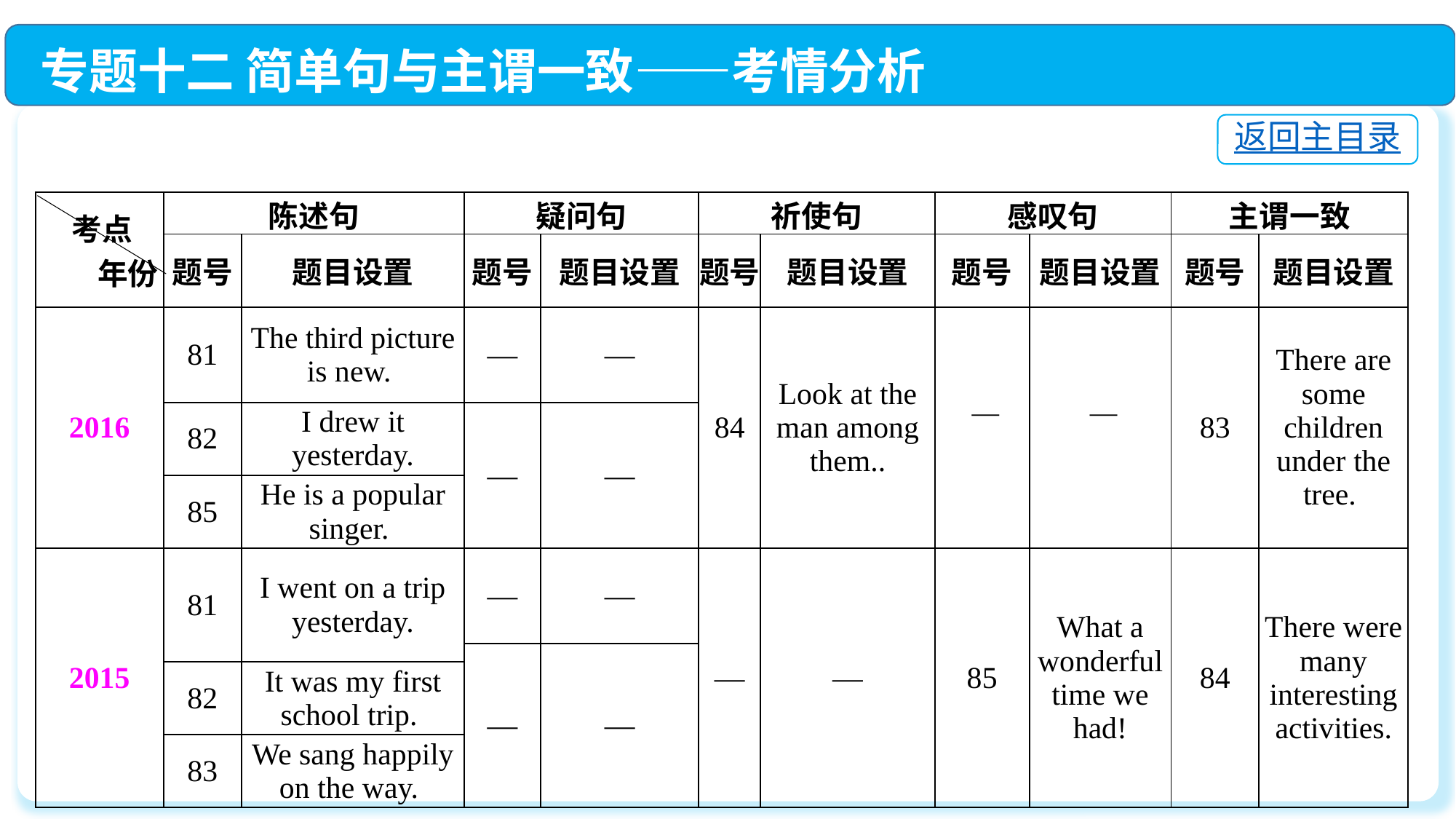

专题十二 简单句与主谓一致——考情分析

返回主目录
| 考点 年份 | 陈述句 |  | 疑问句 |  | 祈使句 |  | 感叹句 |  | 主谓一致 |  |
| --- | --- | --- | --- | --- | --- | --- | --- | --- | --- | --- |
|  | 题号 | 题目设置 | 题号 | 题目设置 | 题号 | 题目设置 | 题号 | 题目设置 | 题号 | 题目设置 |
| 2016 | 81 | The third picture is new. | — | — | 84 | Look at the man among them.. | — | — | 83 | There are some children under the tree. |
|  | 82 | I drew it yesterday. | — | — |  |  |  |  |  |  |
|  | 85 | He is a popular singer. |  |  |  |  |  |  |  |  |
| 2015 | 81 | I went on a trip yesterday. | — | — | — | — | 85 | What a wonderful time we had! | 84 | There were many interesting activities. |
|  |  |  | — | — |  |  |  |  |  |  |
|  | 82 | It was my first school trip. |  |  |  |  |  |  |  |  |
|  | 83 | We sang happily on the way. |  |  |  |  |  |  |  |  |